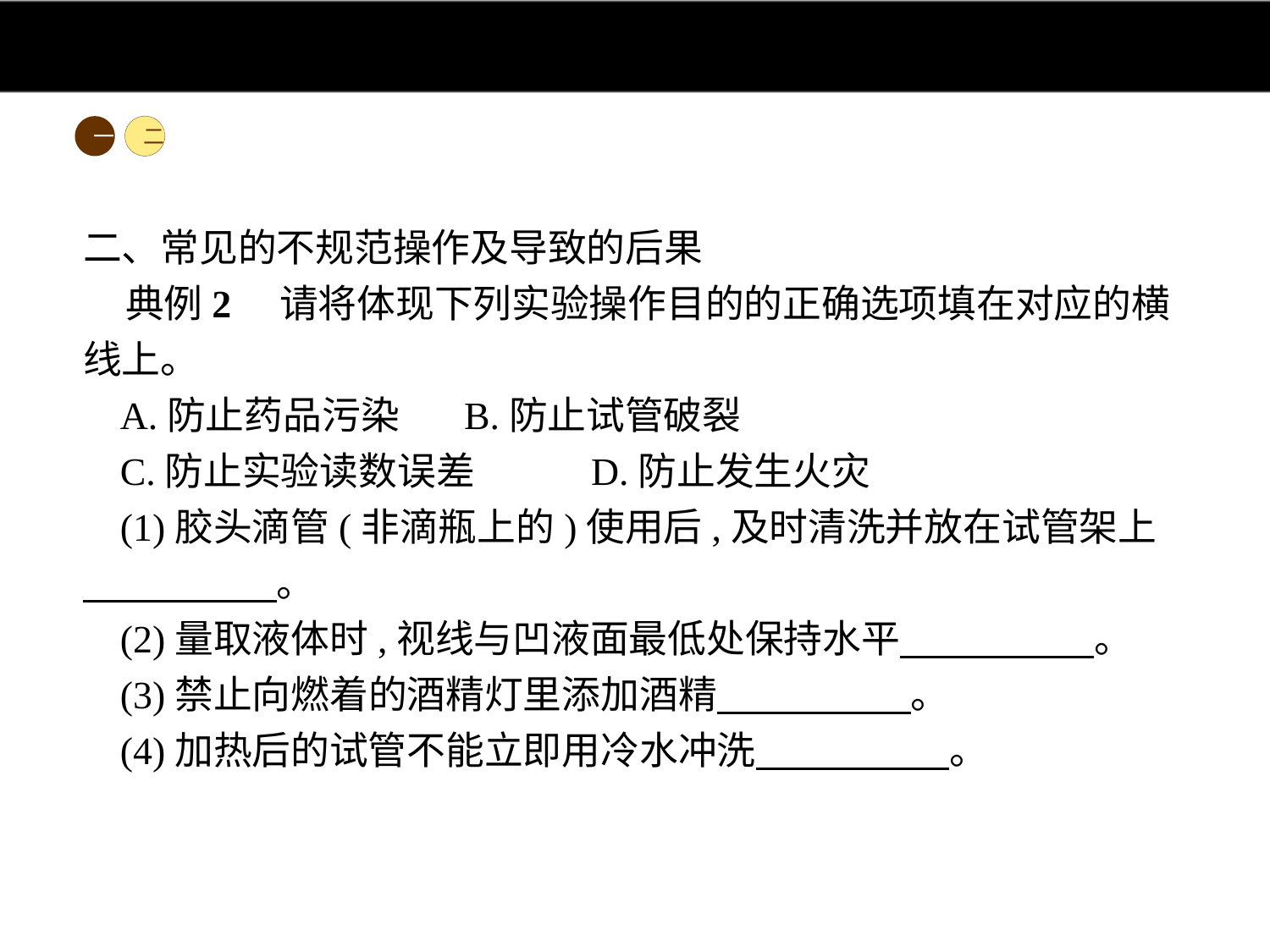

一
二
二、常见的不规范操作及导致的后果
典例2　请将体现下列实验操作目的的正确选项填在对应的横线上。
A.防止药品污染	B.防止试管破裂
C.防止实验读数误差	D.防止发生火灾
(1)胶头滴管(非滴瓶上的)使用后,及时清洗并放在试管架上　　　　　。
(2)量取液体时,视线与凹液面最低处保持水平　　　　　。
(3)禁止向燃着的酒精灯里添加酒精　　　　　。
(4)加热后的试管不能立即用冷水冲洗　　　　　。